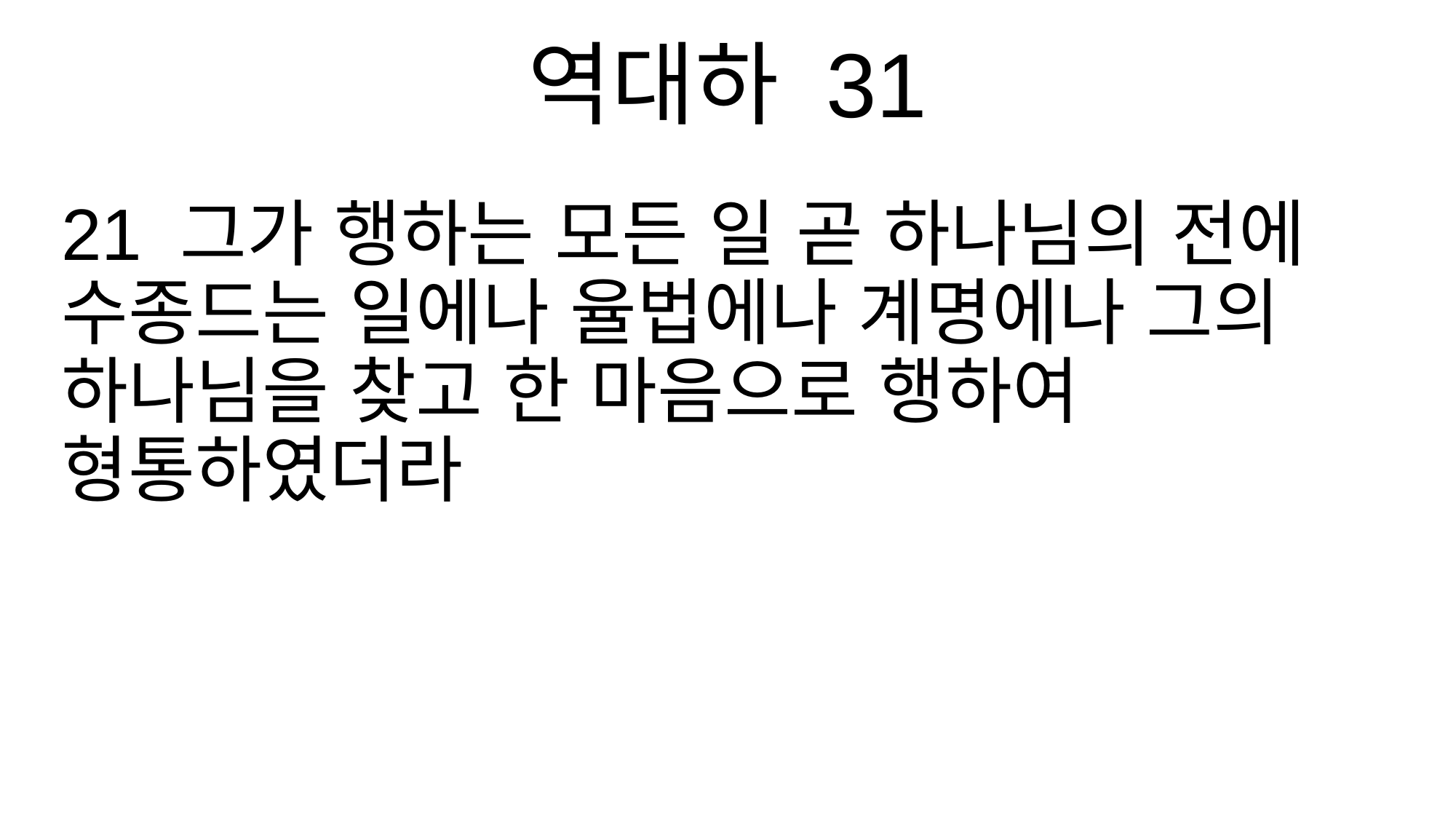

역대하 31
21 그가 행하는 모든 일 곧 하나님의 전에 수종드는 일에나 율법에나 계명에나 그의 하나님을 찾고 한 마음으로 행하여 형통하였더라